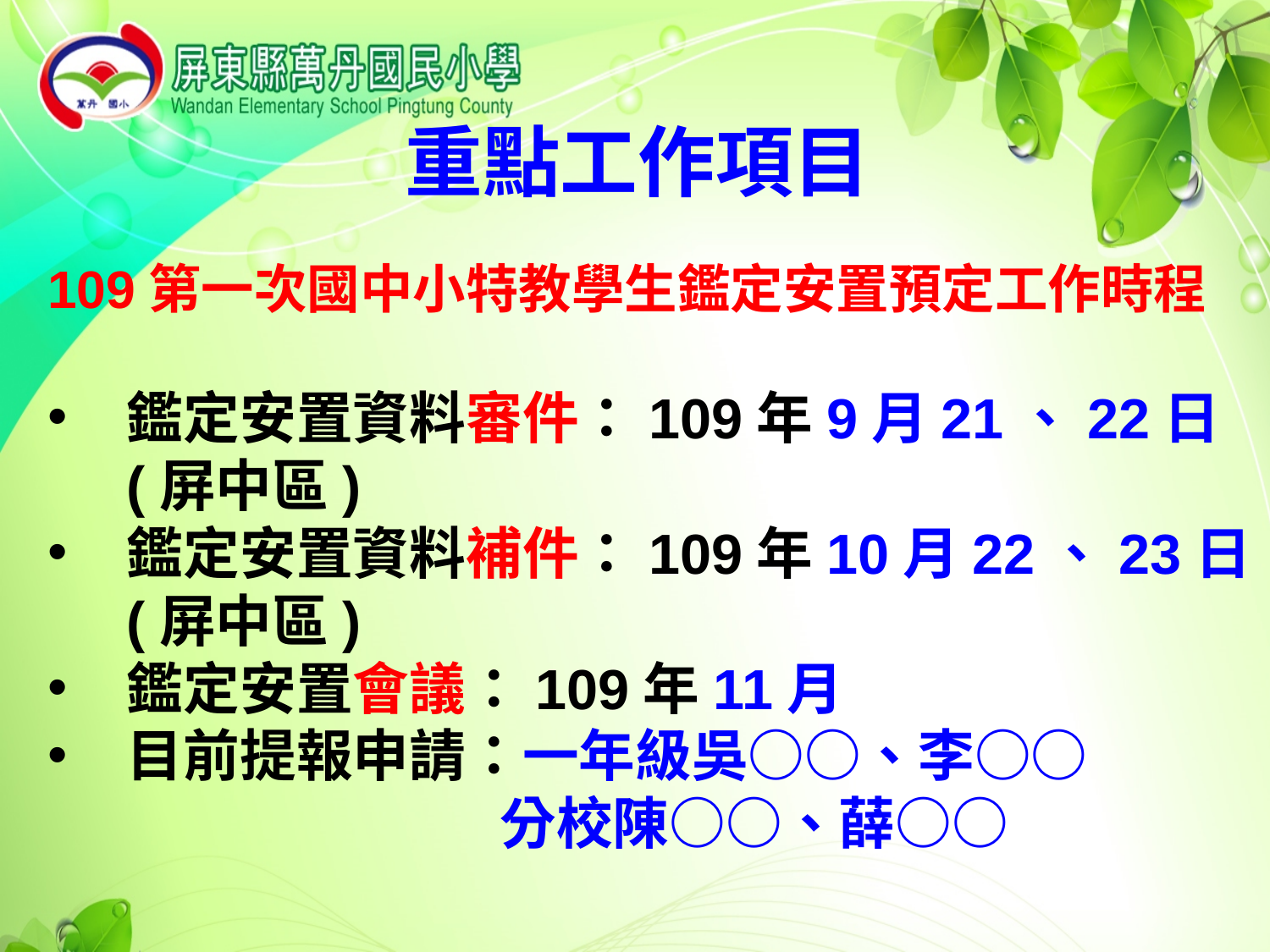

重點工作項目
109第一次國中小特教學生鑑定安置預定工作時程

鑑定安置資料審件：109年9月21、22日(屏中區)
鑑定安置資料補件：109年10月22、23日(屏中區)
鑑定安置會議：109年11月
目前提報申請：一年級吳○○、李○○
                                  分校陳○○、薛○○